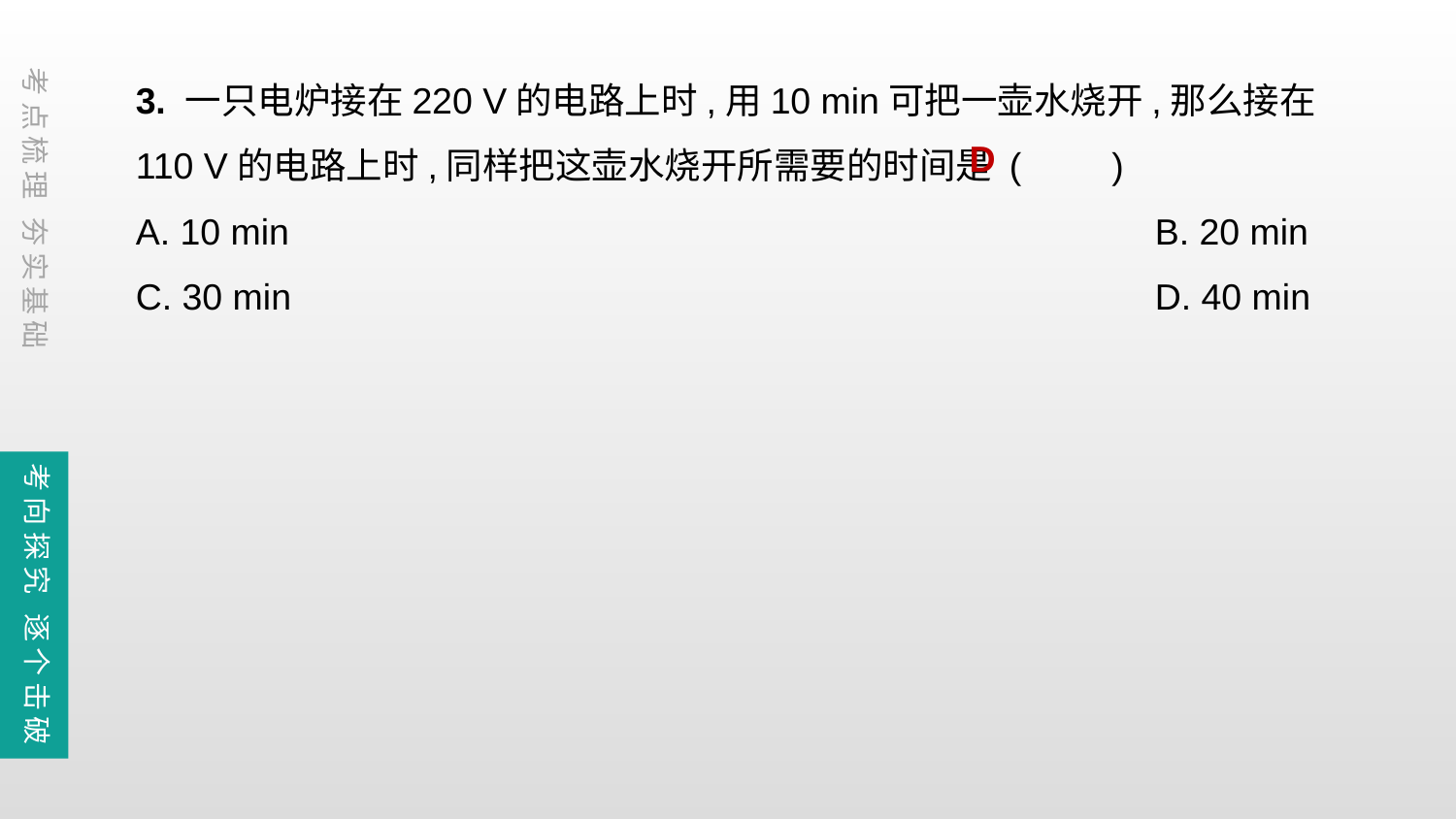

3. 一只电炉接在220 V的电路上时,用10 min可把一壶水烧开,那么接在110 V的电路上时,同样把这壶水烧开所需要的时间是	(　　)
A. 10 min						B. 20 min
C. 30 min						D. 40 min
考点梳理 夯实基础
D

考向探究 逐个击破